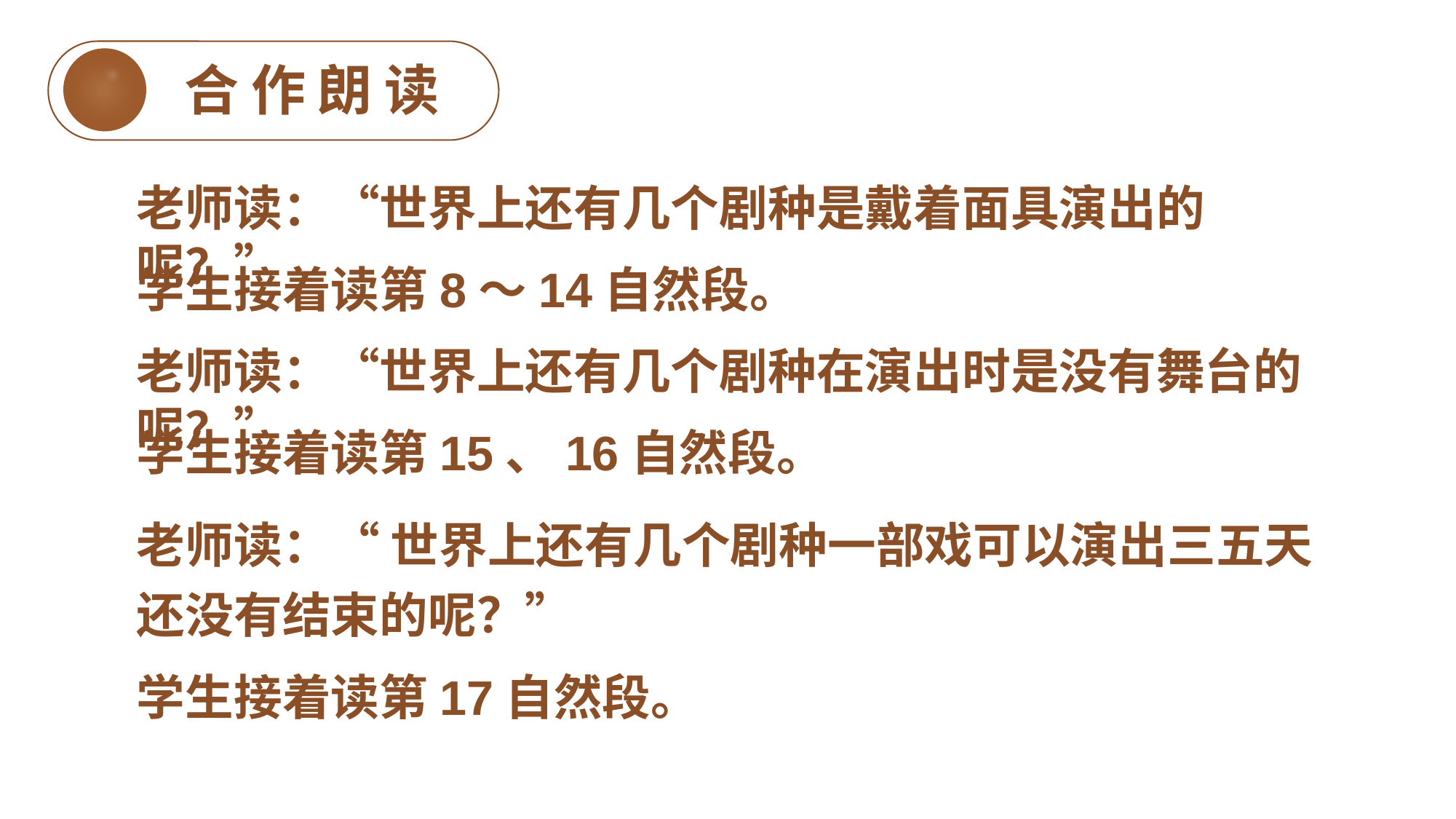

合作朗读
老师读：“世界上还有几个剧种是戴着面具演出的呢？”
学生接着读第8～14自然段。
老师读：“世界上还有几个剧种在演出时是没有舞台的呢？”
学生接着读第15、16自然段。
老师读：“ 世界上还有几个剧种一部戏可以演出三五天还没有结束的呢？”
学生接着读第17自然段。